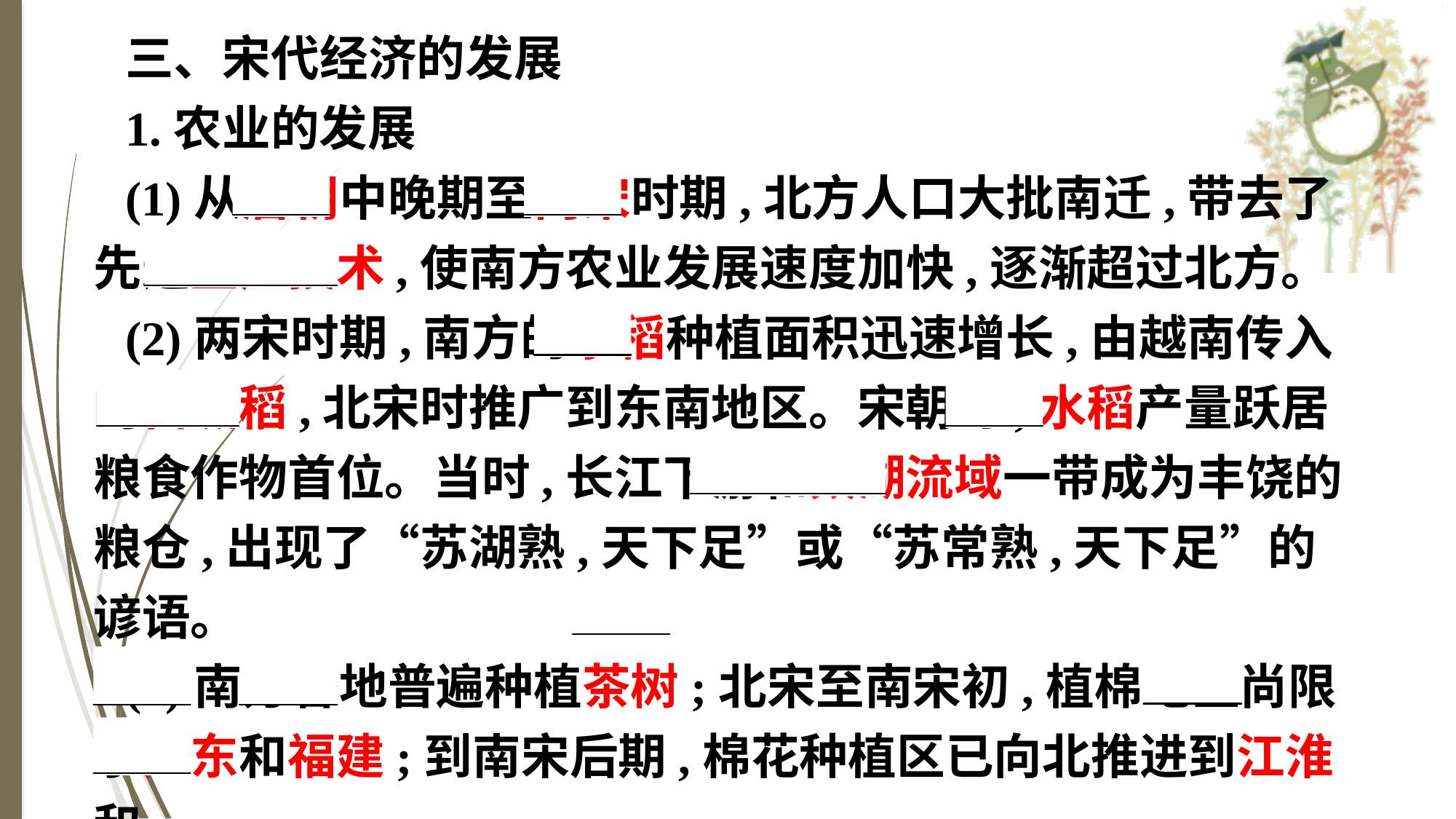

三、宋代经济的发展
1.农业的发展
(1)从唐朝中晚期至两宋时期,北方人口大批南迁,带去了先进生产技术,使南方农业发展速度加快,逐渐超过北方。
(2)两宋时期,南方的水稻种植面积迅速增长,由越南传入的占城稻,北宋时推广到东南地区。宋朝时,水稻产量跃居粮食作物首位。当时,长江下游和太湖流域一带成为丰饶的粮仓,出现了“苏湖熟,天下足”或“苏常熟,天下足”的谚语。
(3)南方各地普遍种植茶树;北宋至南宋初,植棉地区尚限于广东和福建;到南宋后期,棉花种植区已向北推进到江淮和
川蜀一带。